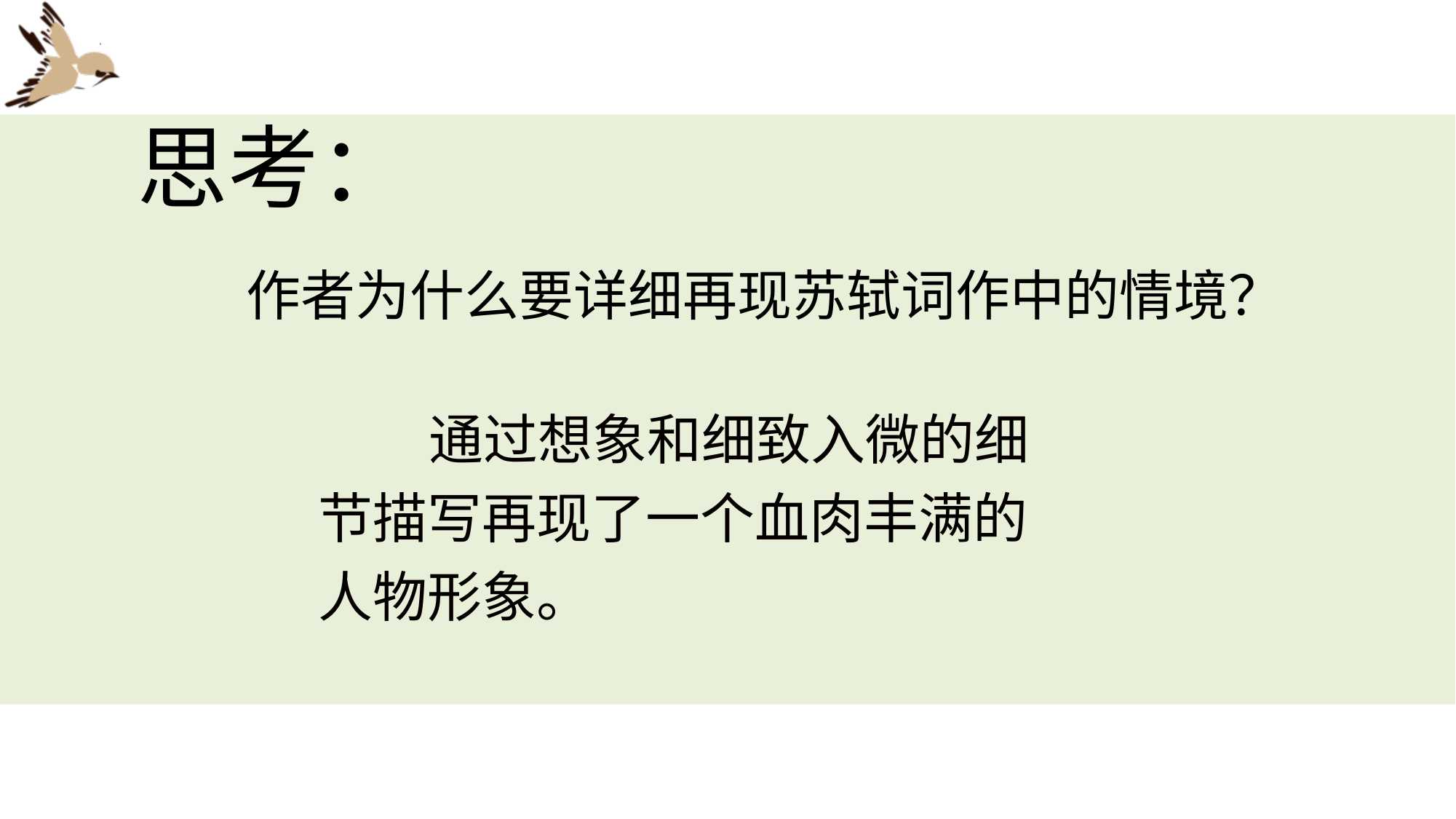

# 思考：
作者为什么要详细再现苏轼词作中的情境？
        通过想象和细致入微的细节描写再现了一个血肉丰满的人物形象。